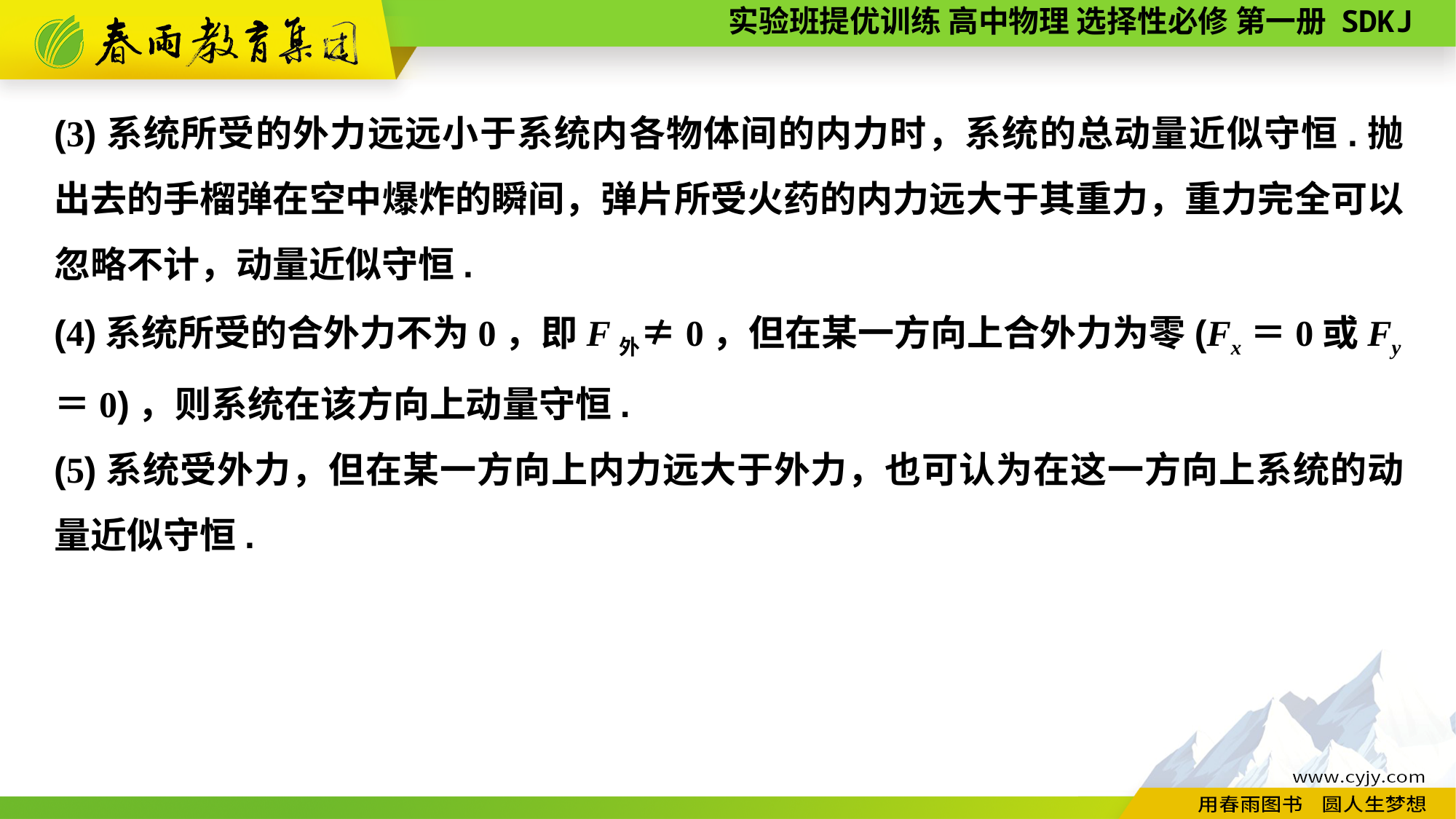

(3)系统所受的外力远远小于系统内各物体间的内力时，系统的总动量近似守恒.抛出去的手榴弹在空中爆炸的瞬间，弹片所受火药的内力远大于其重力，重力完全可以忽略不计，动量近似守恒.
(4)系统所受的合外力不为0，即F外≠0，但在某一方向上合外力为零(Fx＝0或Fy＝0)，则系统在该方向上动量守恒.
(5)系统受外力，但在某一方向上内力远大于外力，也可认为在这一方向上系统的动量近似守恒.